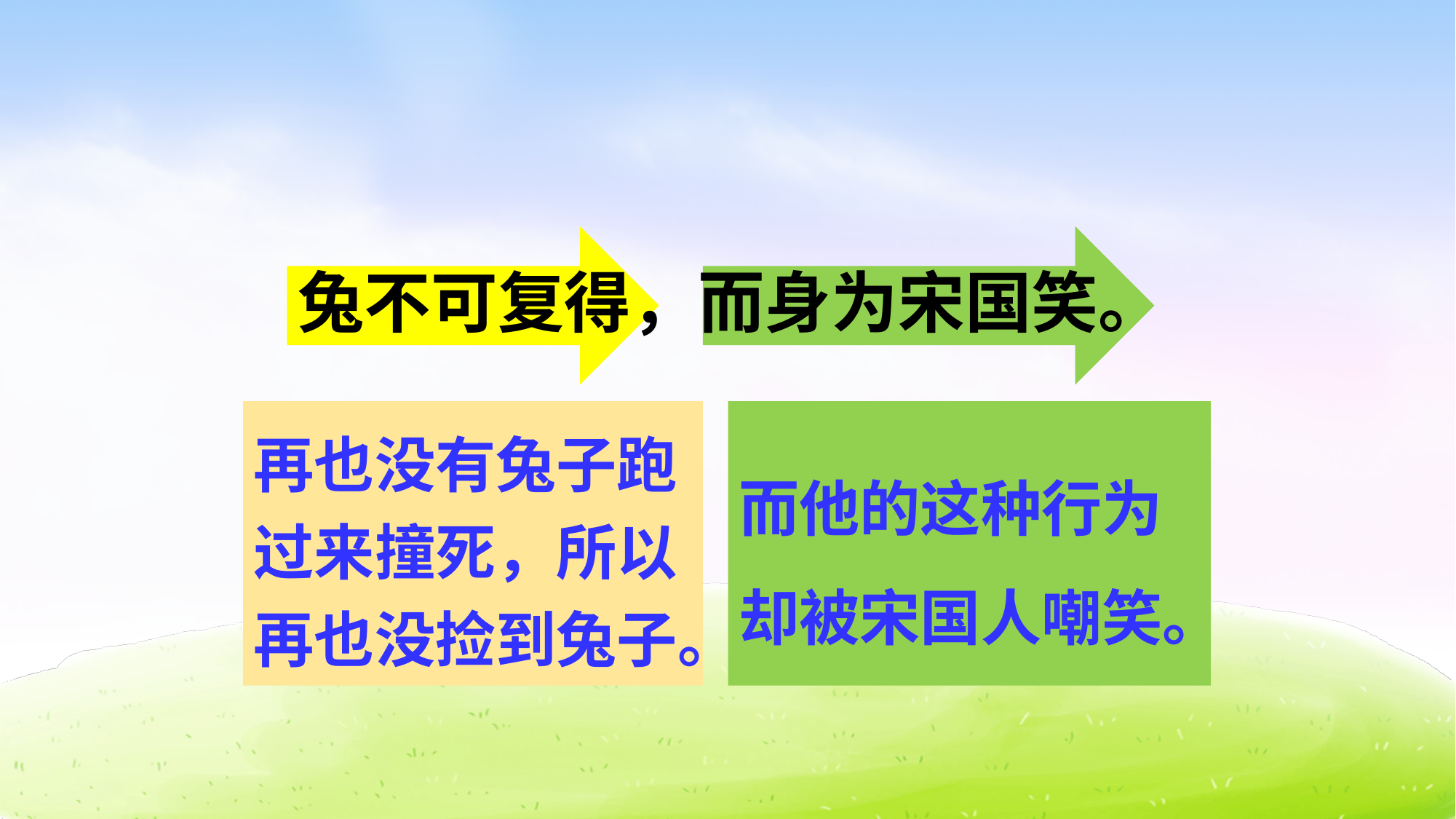

兔不可复得，而身为宋国笑。
再也没有兔子跑过来撞死，所以再也没捡到兔子。
而他的这种行为却被宋国人嘲笑。